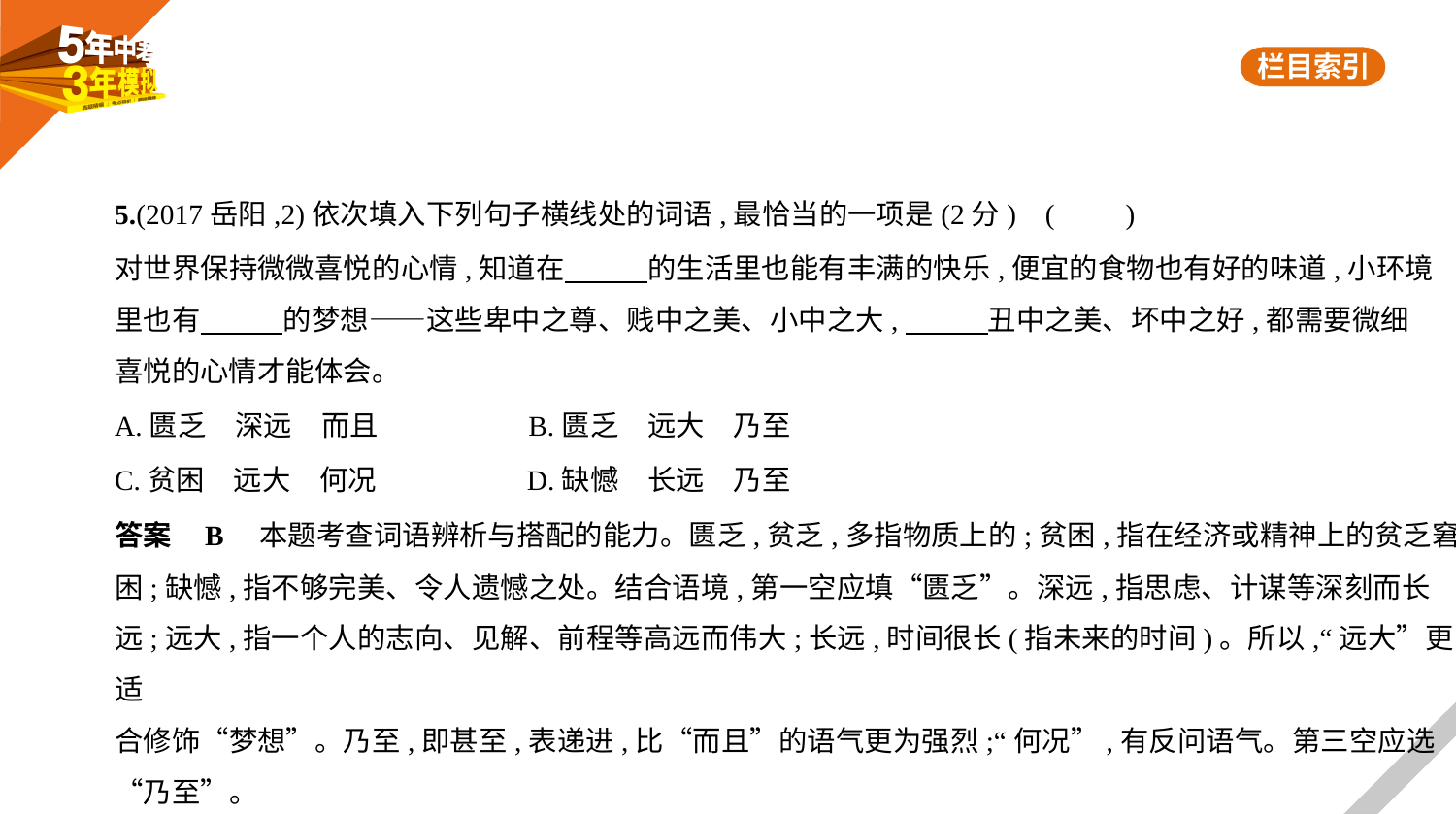

5.(2017岳阳,2)依次填入下列句子横线处的词语,最恰当的一项是(2分) (　　)
对世界保持微微喜悦的心情,知道在　　    的生活里也能有丰满的快乐,便宜的食物也有好的味道,小环境
里也有　　    的梦想——这些卑中之尊、贱中之美、小中之大,　　    丑中之美、坏中之好,都需要微细
喜悦的心情才能体会。
A.匮乏　深远　而且　　　　　B.匮乏　远大　乃至
C.贫困　远大　何况　　　　　D.缺憾　长远　乃至
答案    B　本题考查词语辨析与搭配的能力。匮乏,贫乏,多指物质上的;贫困,指在经济或精神上的贫乏窘
困;缺憾,指不够完美、令人遗憾之处。结合语境,第一空应填“匮乏”。深远,指思虑、计谋等深刻而长
远;远大,指一个人的志向、见解、前程等高远而伟大;长远,时间很长(指未来的时间)。所以,“远大”更适
合修饰“梦想”。乃至,即甚至,表递进,比“而且”的语气更为强烈;“何况”,有反问语气。第三空应选
“乃至”。